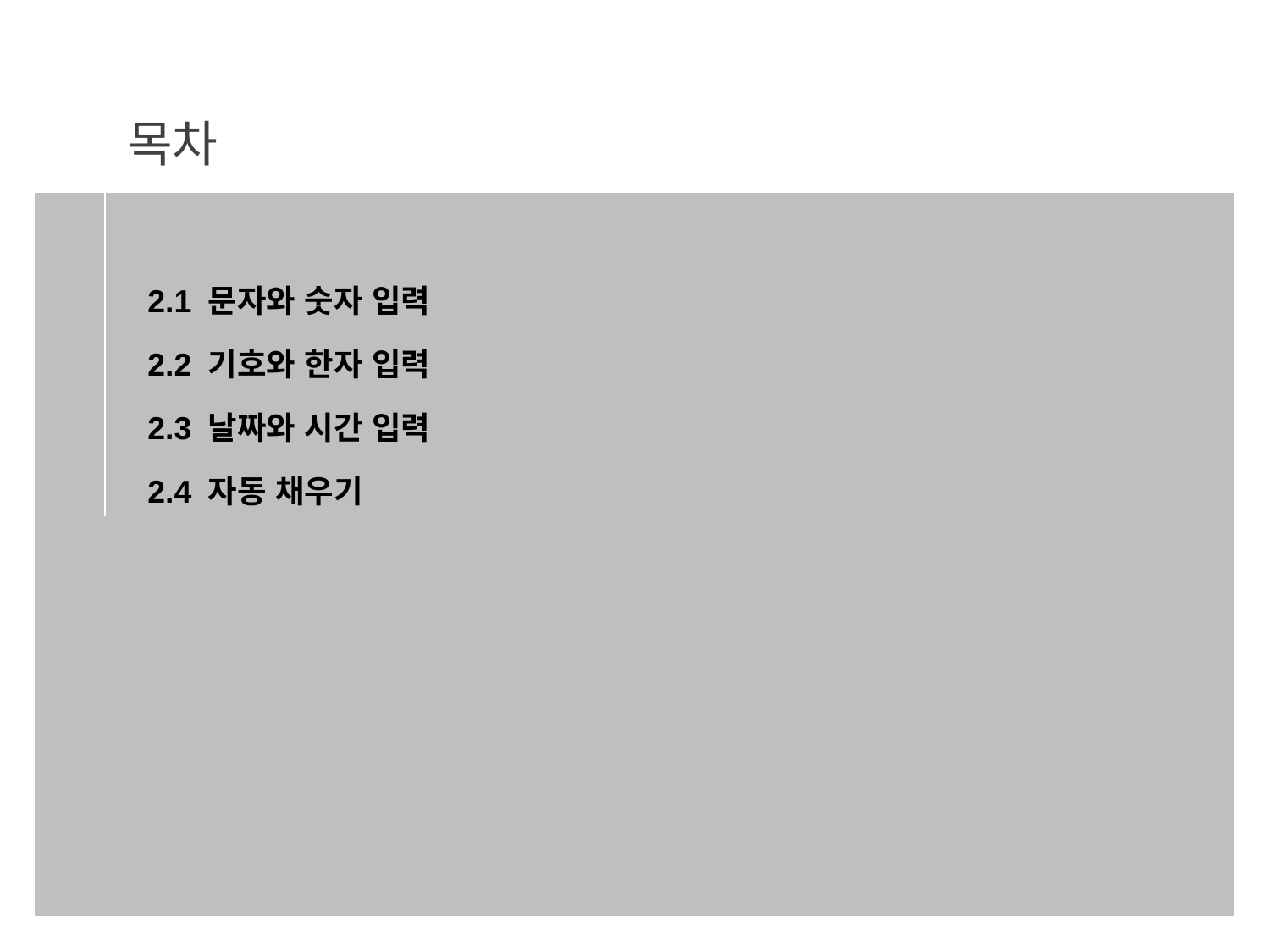

2.1 문자와 숫자 입력
2.2 기호와 한자 입력
2.3 날짜와 시간 입력
2.4 자동 채우기